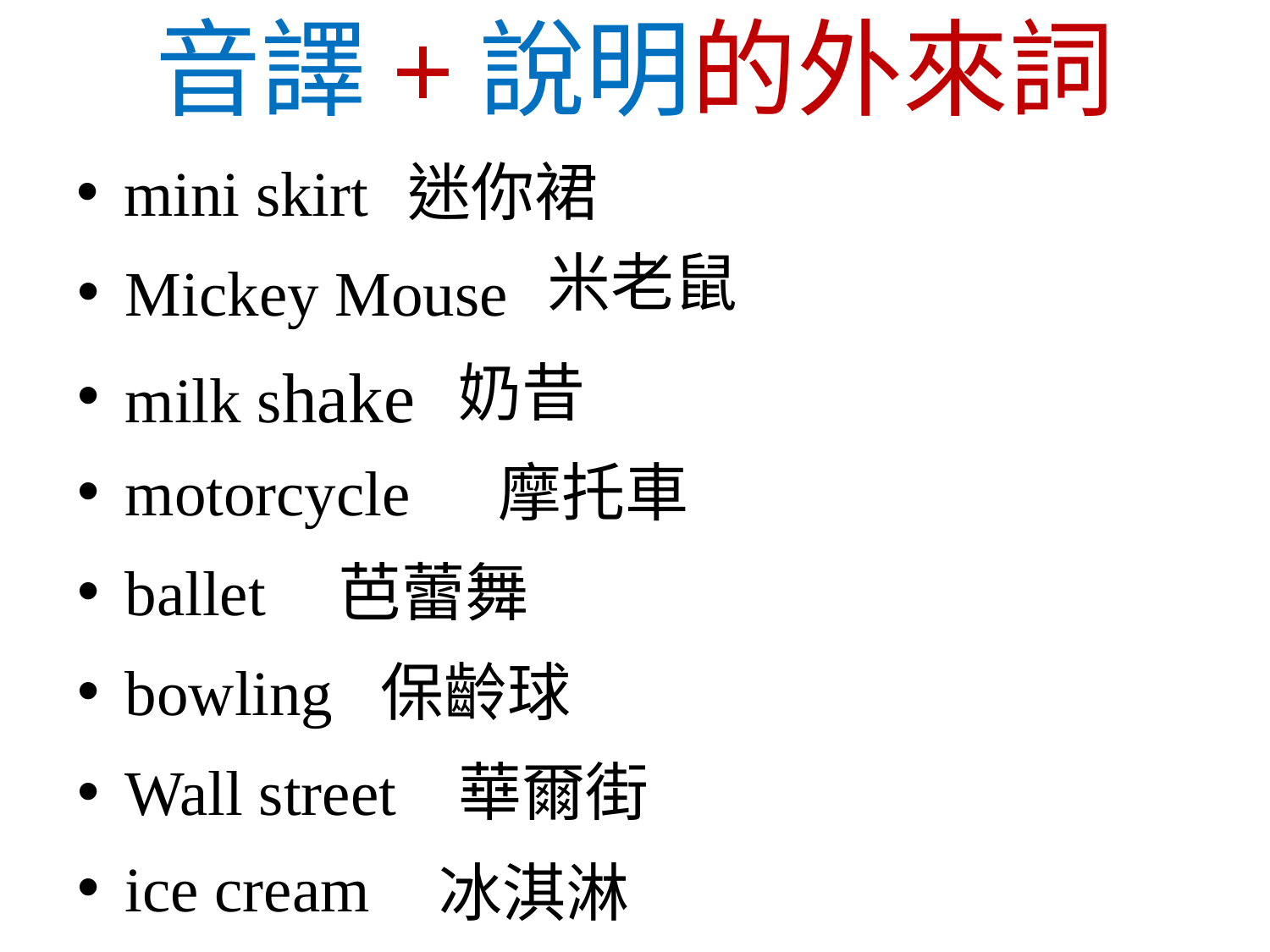

# 音譯+說明的外來詞
mini skirt
迷你裙
米老鼠
Mickey Mouse
milk shake
奶昔
motorcycle
摩托車
ballet
芭蕾舞
bowling
保齡球
Wall street
華爾街
ice cream
冰淇淋